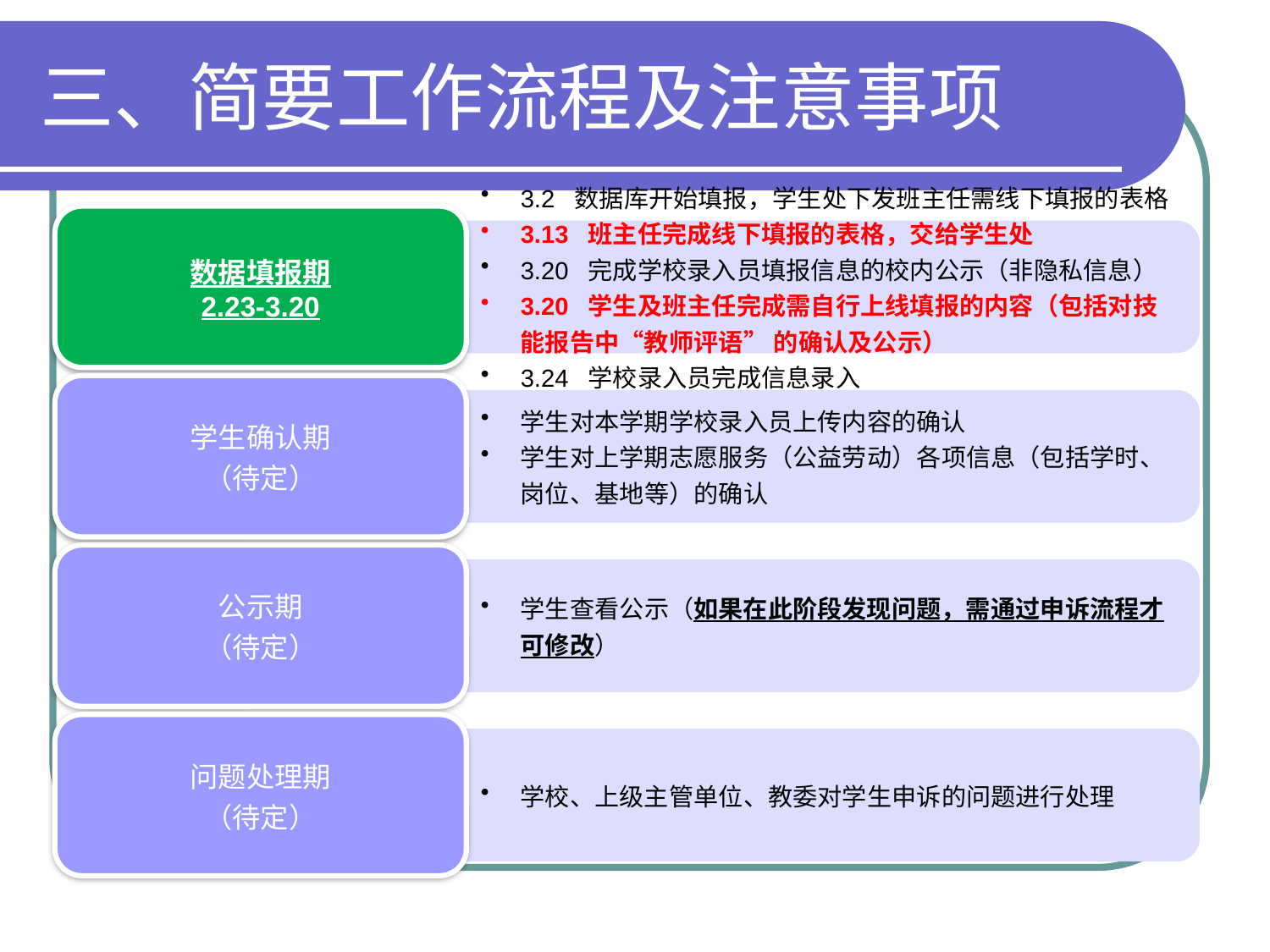

# 三、简要工作流程及注意事项
数据填报期
2.23-3.20
3.2  数据库开始填报，学生处下发班主任需线下填报的表格
3.20  学生及班主任完成需自行上线填报的内容（包括对技能报告中“教师评语” 的确认及公示）
学生确认期
（待定）
学生对本学期学校录入员上传内容的确认
学生对上学期志愿服务（公益劳动）各项信息（包括学时、岗位、基地等）的确认
公示期
（待定）
学生查看公示（如果在此阶段发现问题，需通过申诉流程才可修改）
问题处理期
（待定）
学校、上级主管单位、教委对学生申诉的问题进行处理
3.13  班主任完成线下填报的表格，交给学生处
3.20  完成学校录入员填报信息的校内公示（非隐私信息）
3.24  学校录入员完成信息录入